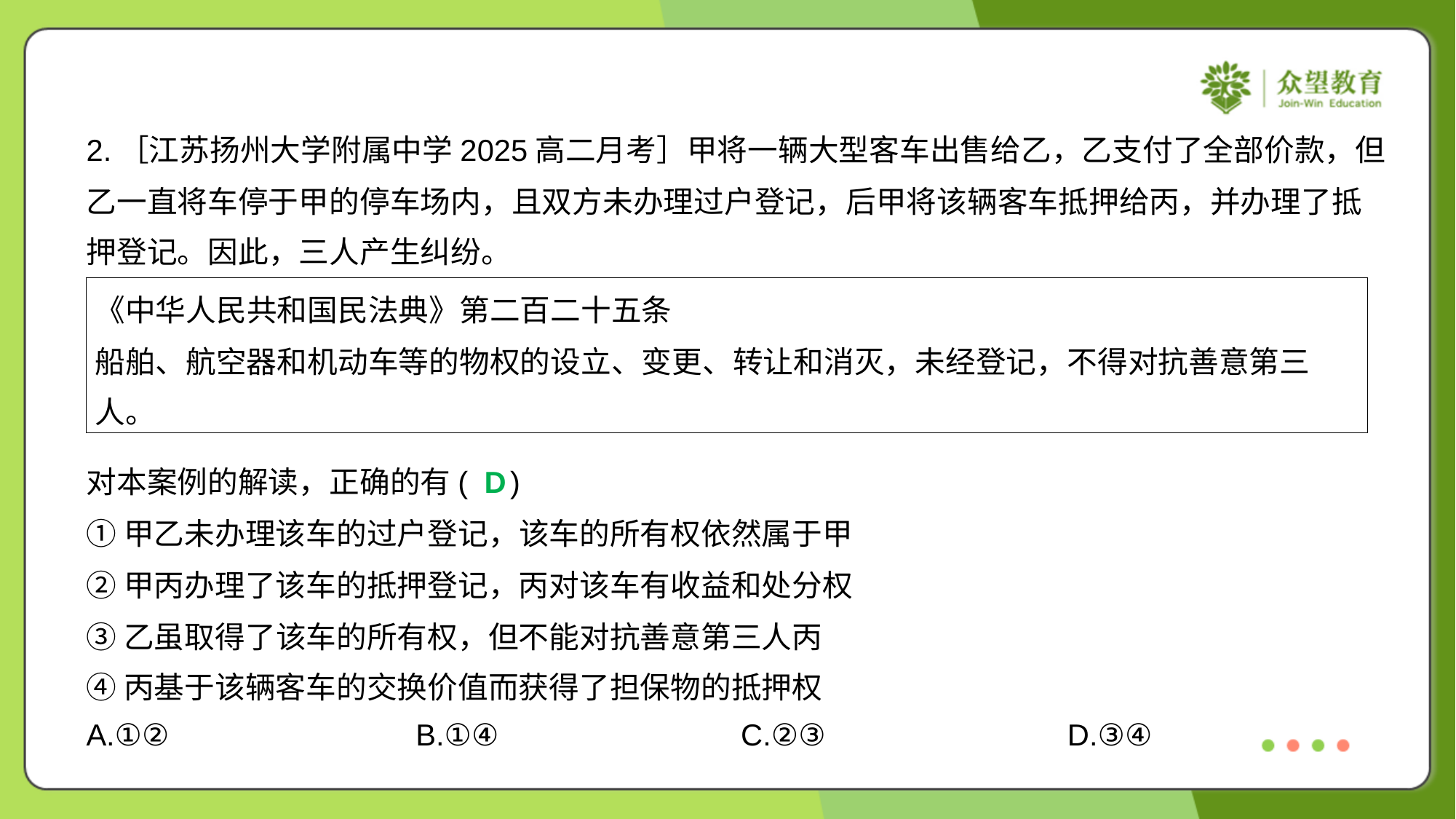

2.［江苏扬州大学附属中学2025高二月考］甲将一辆大型客车出售给乙，乙支付了全部价款，但
乙一直将车停于甲的停车场内，且双方未办理过户登记，后甲将该辆客车抵押给丙，并办理了抵
押登记。因此，三人产生纠纷。
| 《中华人民共和国民法典》第二百二十五条 船舶、航空器和机动车等的物权的设立、变更、转让和消灭，未经登记，不得对抗善意第三 人。 |
| --- |
D
对本案例的解读，正确的有(     )
①甲乙未办理该车的过户登记，该车的所有权依然属于甲
②甲丙办理了该车的抵押登记，丙对该车有收益和处分权
③乙虽取得了该车的所有权，但不能对抗善意第三人丙
④丙基于该辆客车的交换价值而获得了担保物的抵押权
A.①②	B.①④	C.②③	D.③④